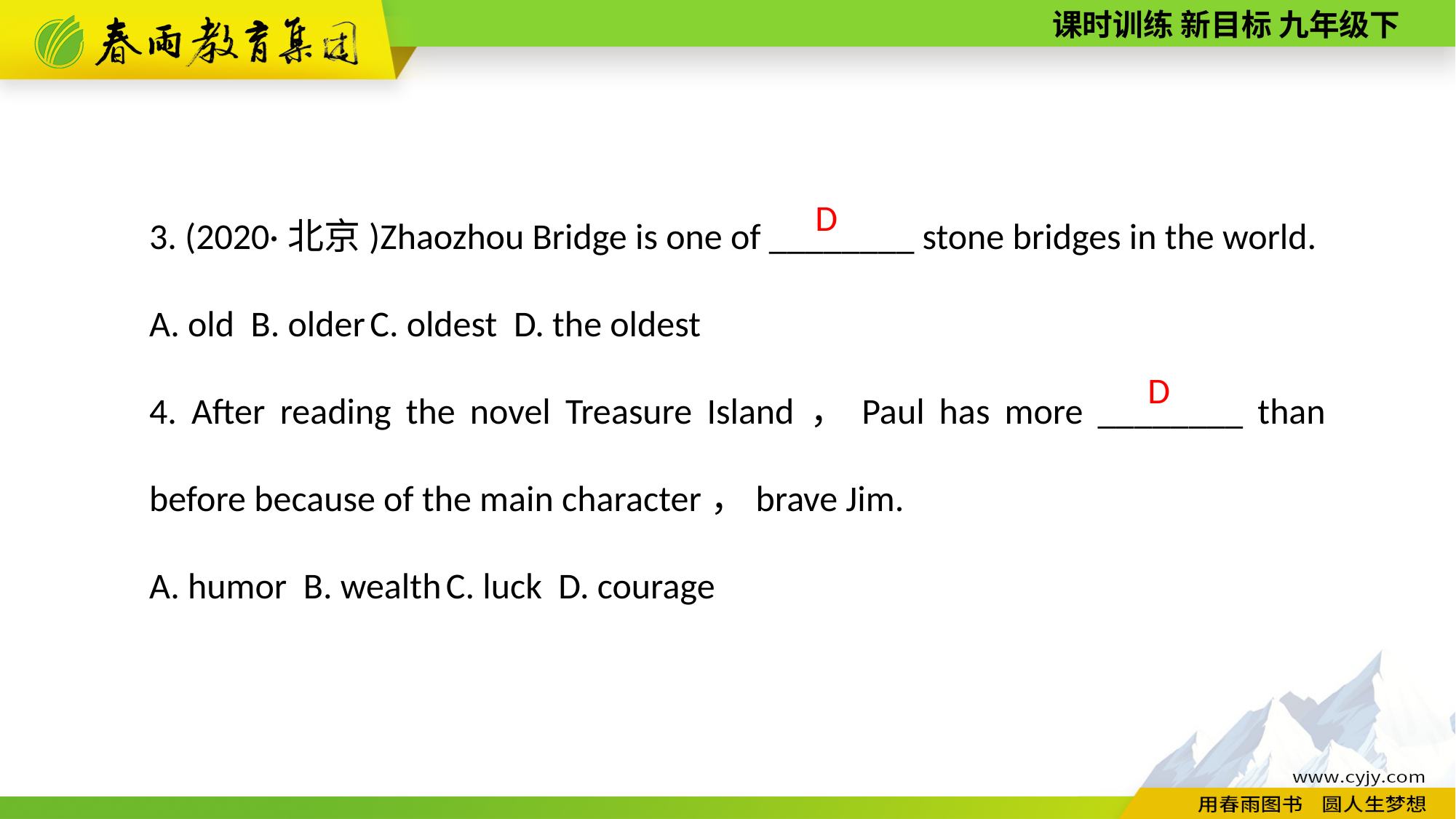

3. (2020·北京)Zhaozhou Bridge is one of ________ stone bridges in the world.
A. old  B. older C. oldest  D. the oldest
4. After reading the novel Treasure Island，Paul has more ________ than before because of the main character，brave Jim.
A. humor  B. wealth C. luck  D. courage
D
D